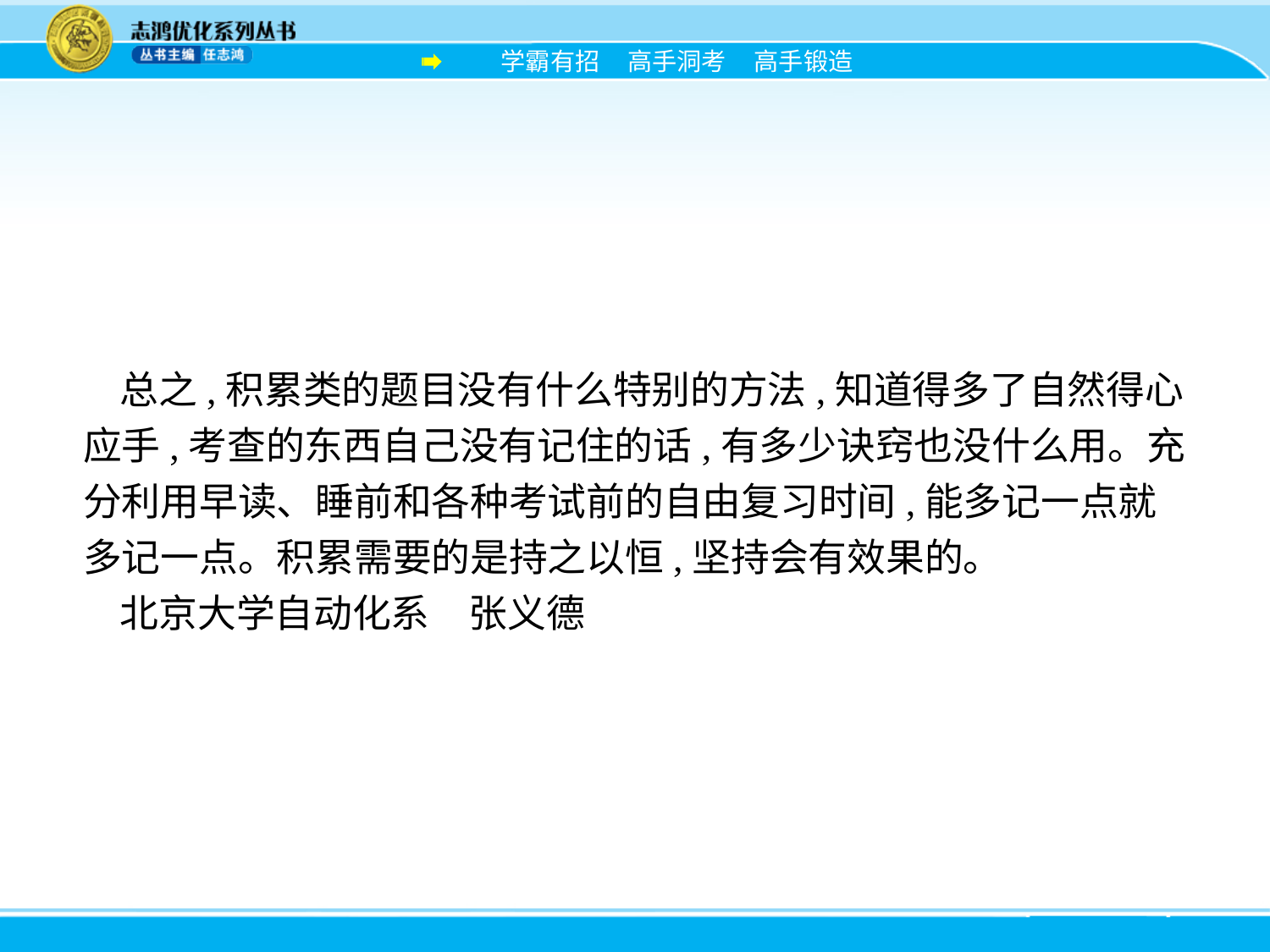

总之,积累类的题目没有什么特别的方法,知道得多了自然得心应手,考查的东西自己没有记住的话,有多少诀窍也没什么用。充分利用早读、睡前和各种考试前的自由复习时间,能多记一点就多记一点。积累需要的是持之以恒,坚持会有效果的。
北京大学自动化系　张义德